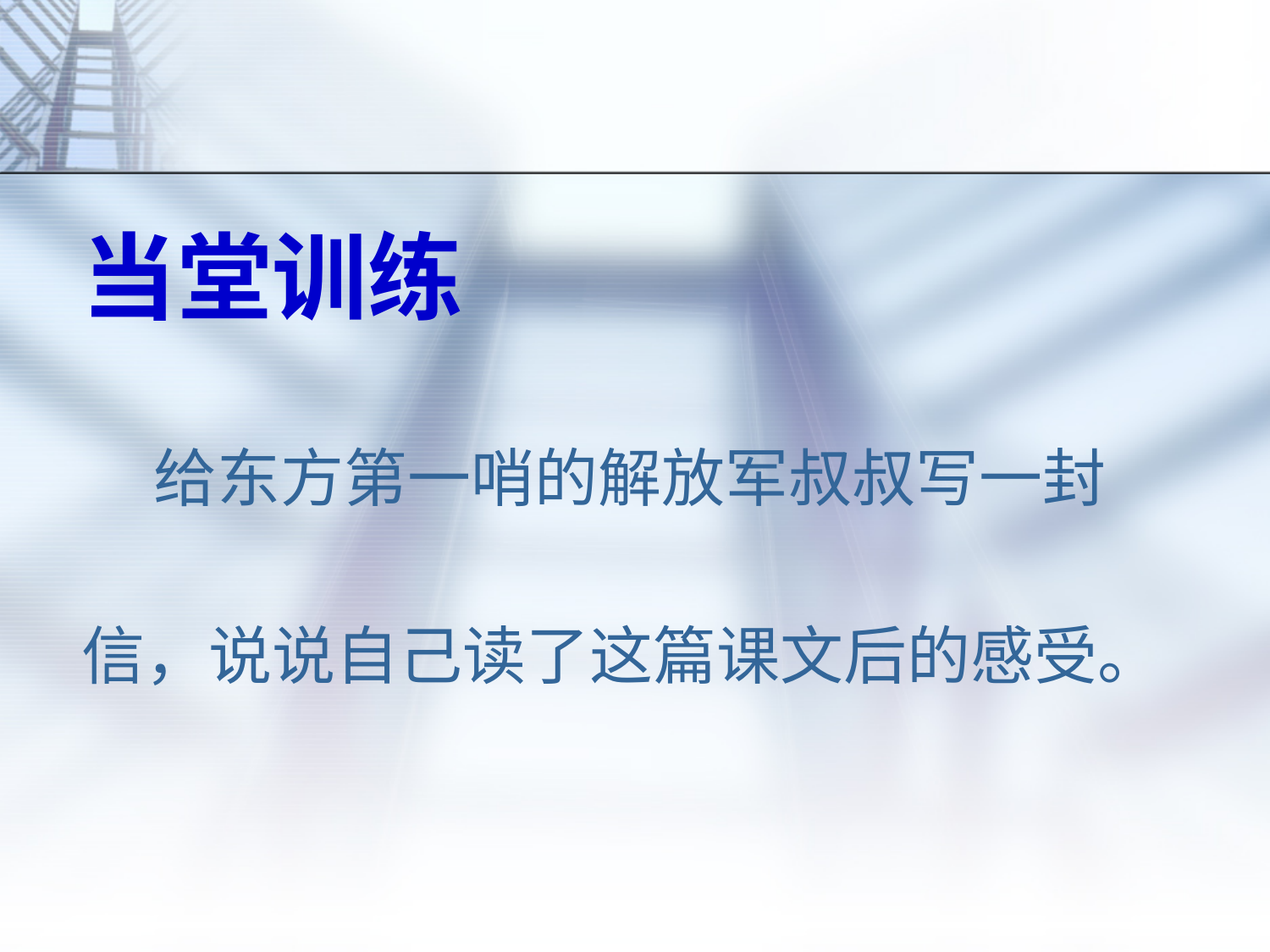

# 当堂训练
    给东方第一哨的解放军叔叔写一封

信，说说自己读了这篇课文后的感受。